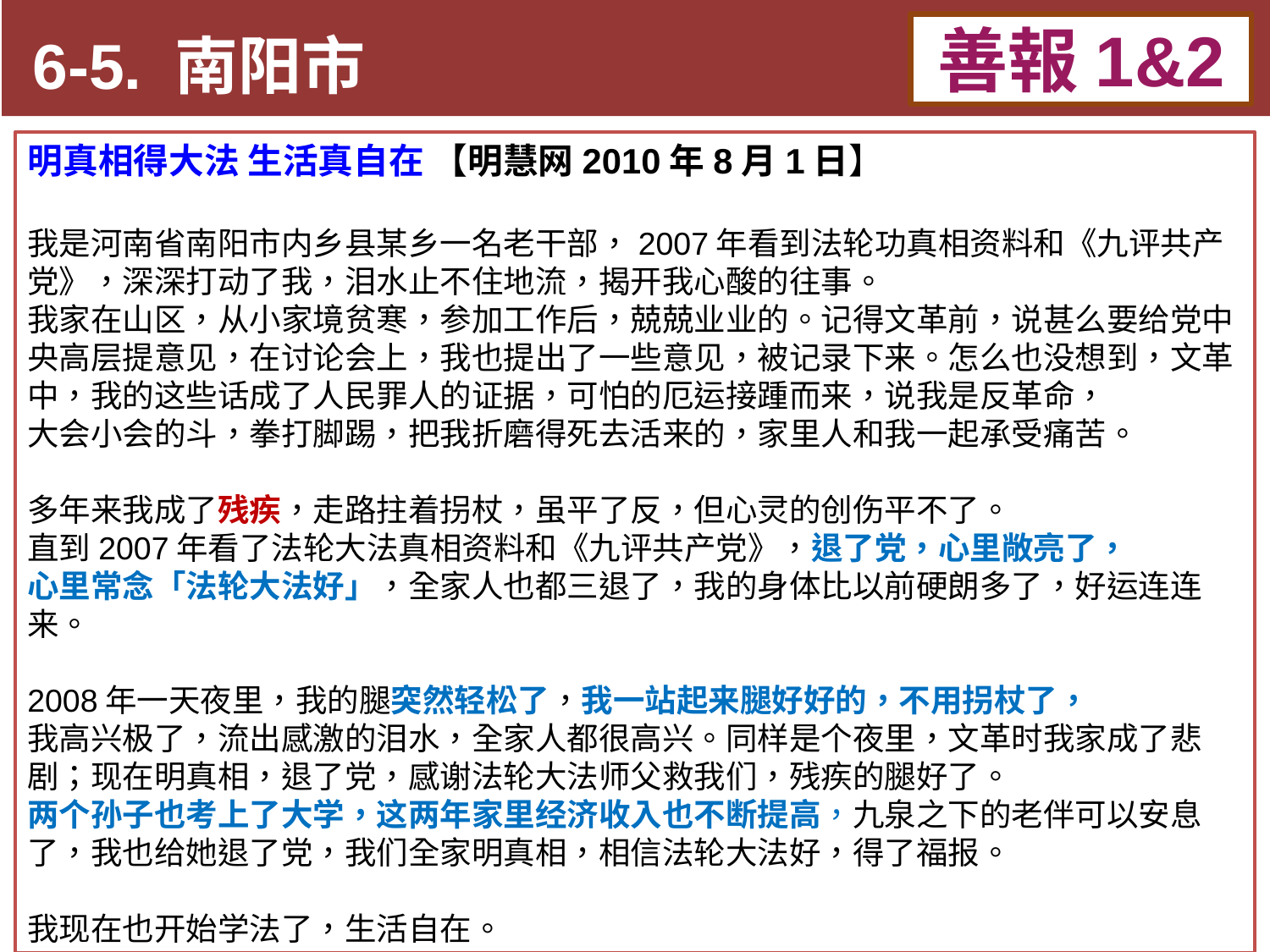

6-5. 南阳市
善報1&2
11-3. XX市官員惡報實例
明真相得大法 生活真自在 【明慧网2010年8月1日】

我是河南省南阳市内乡县某乡一名老干部，2007年看到法轮功真相资料和《九评共产党》，深深打动了我，泪水止不住地流，揭开我心酸的往事。
我家在山区，从小家境贫寒，参加工作后，兢兢业业的。记得文革前，说甚么要给党中央高层提意见，在讨论会上，我也提出了一些意见，被记录下来。怎么也没想到，文革中，我的这些话成了人民罪人的证据，可怕的厄运接踵而来，说我是反革命，
大会小会的斗，拳打脚踢，把我折磨得死去活来的，家里人和我一起承受痛苦。

多年来我成了残疾，走路拄着拐杖，虽平了反，但心灵的创伤平不了。
直到2007年看了法轮大法真相资料和《九评共产党》，退了党，心里敞亮了，
心里常念「法轮大法好」，全家人也都三退了，我的身体比以前硬朗多了，好运连连来。

2008年一天夜里，我的腿突然轻松了，我一站起来腿好好的，不用拐杖了，
我高兴极了，流出感激的泪水，全家人都很高兴。同样是个夜里，文革时我家成了悲剧；现在明真相，退了党，感谢法轮大法师父救我们，残疾的腿好了。
两个孙子也考上了大学，这两年家里经济收入也不断提高，九泉之下的老伴可以安息了，我也给她退了党，我们全家明真相，相信法轮大法好，得了福报。

我现在也开始学法了，生活自在。